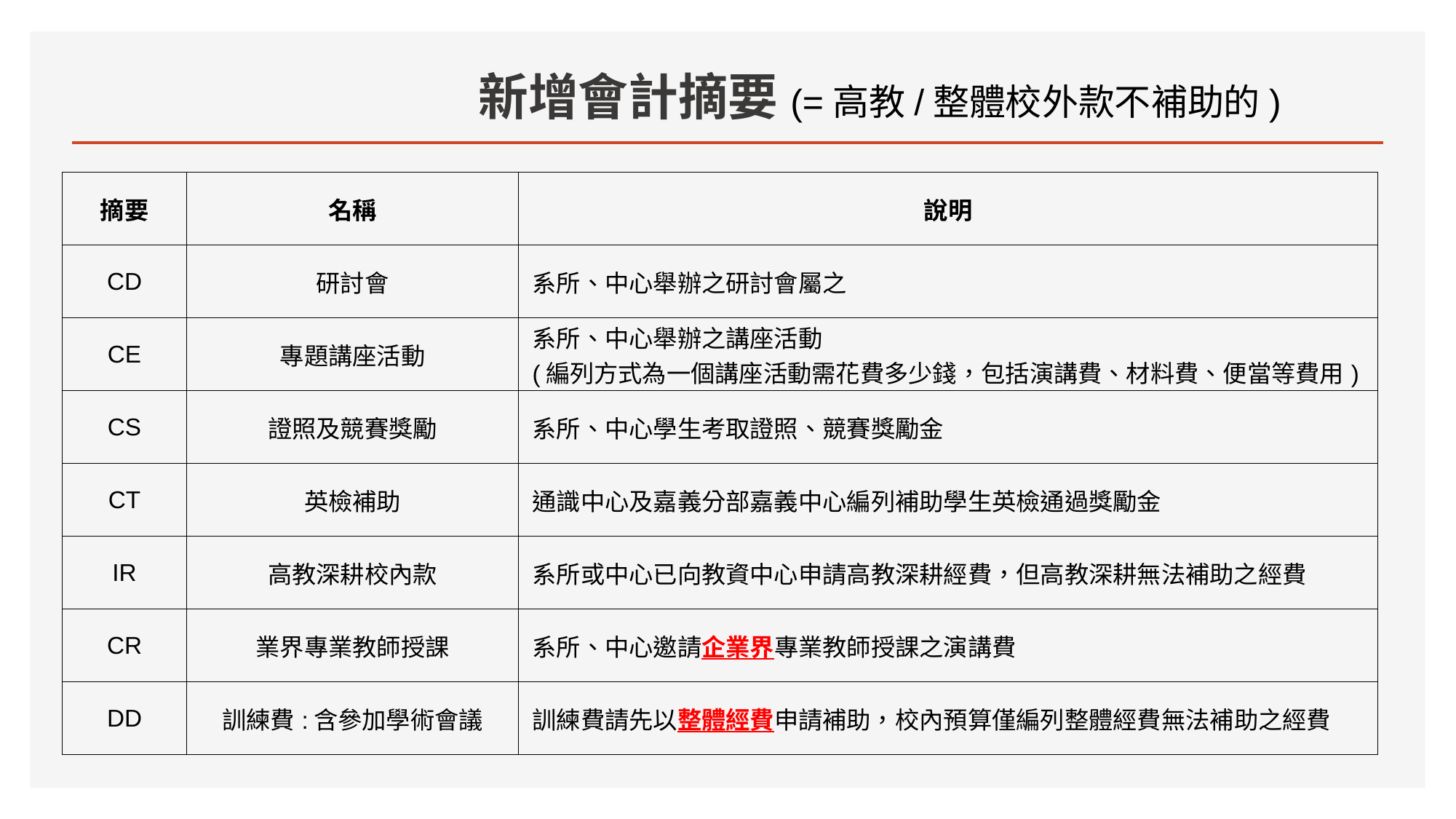

# 新增會計摘要(=高教/整體校外款不補助的)
| 摘要 | 名稱 | 說明 |
| --- | --- | --- |
| CD | 研討會 | 系所、中心舉辦之研討會屬之 |
| CE | 專題講座活動 | 系所、中心舉辦之講座活動 (編列方式為一個講座活動需花費多少錢，包括演講費、材料費、便當等費用) |
| CS | 證照及競賽獎勵 | 系所、中心學生考取證照、競賽獎勵金 |
| CT | 英檢補助 | 通識中心及嘉義分部嘉義中心編列補助學生英檢通過獎勵金 |
| IR | 高教深耕校內款 | 系所或中心已向教資中心申請高教深耕經費，但高教深耕無法補助之經費 |
| CR | 業界專業教師授課 | 系所、中心邀請企業界專業教師授課之演講費 |
| DD | 訓練費:含參加學術會議 | 訓練費請先以整體經費申請補助，校內預算僅編列整體經費無法補助之經費 |